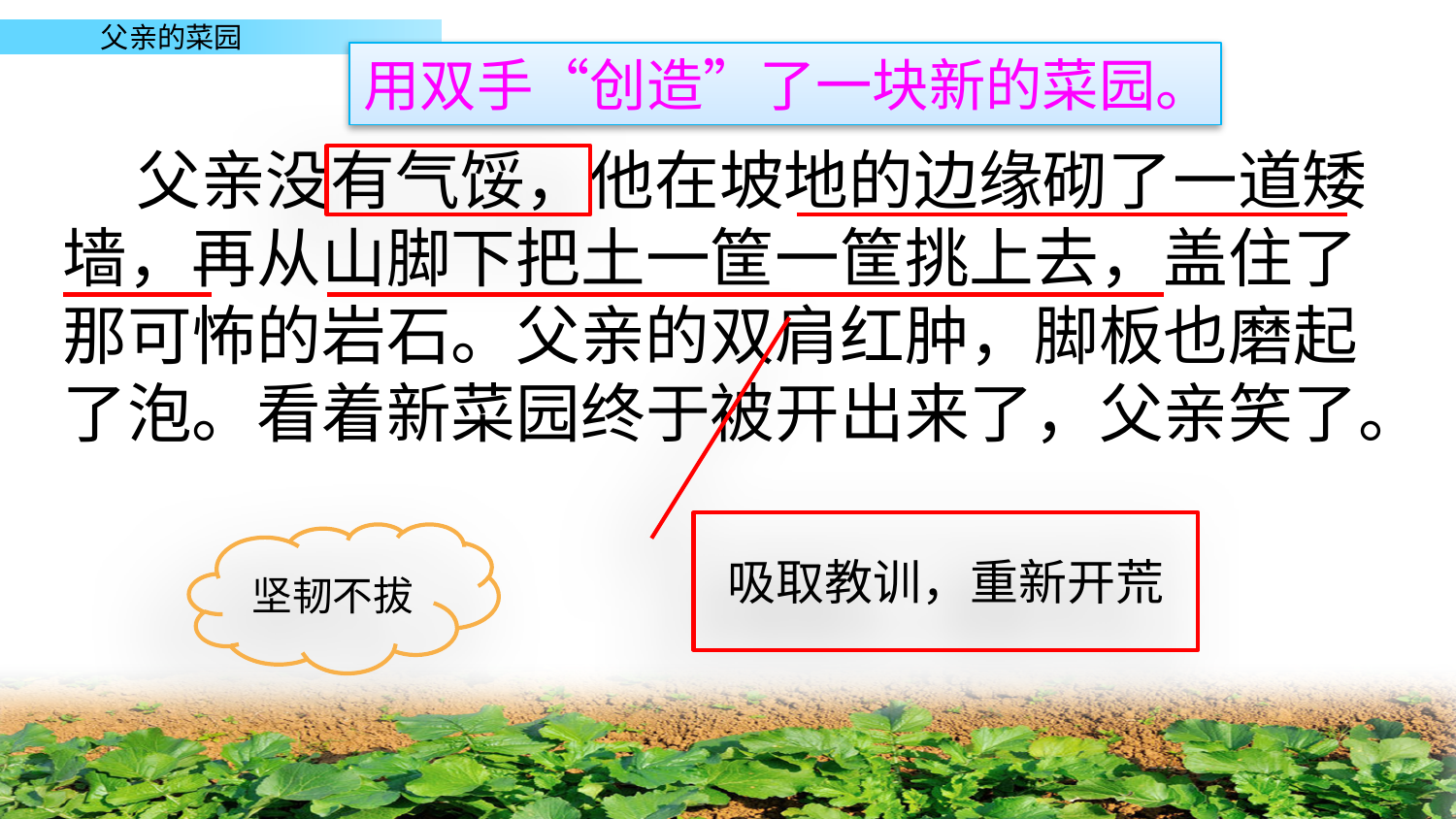

用双手“创造”了一块新的菜园。
    父亲没有气馁，他在坡地的边缘砌了一道矮墙，再从山脚下把土一筐一筐挑上去，盖住了那可怖的岩石。父亲的双肩红肿，脚板也磨起了泡。看着新菜园终于被开出来了，父亲笑了。

吸取教训，重新开荒
坚韧不拔